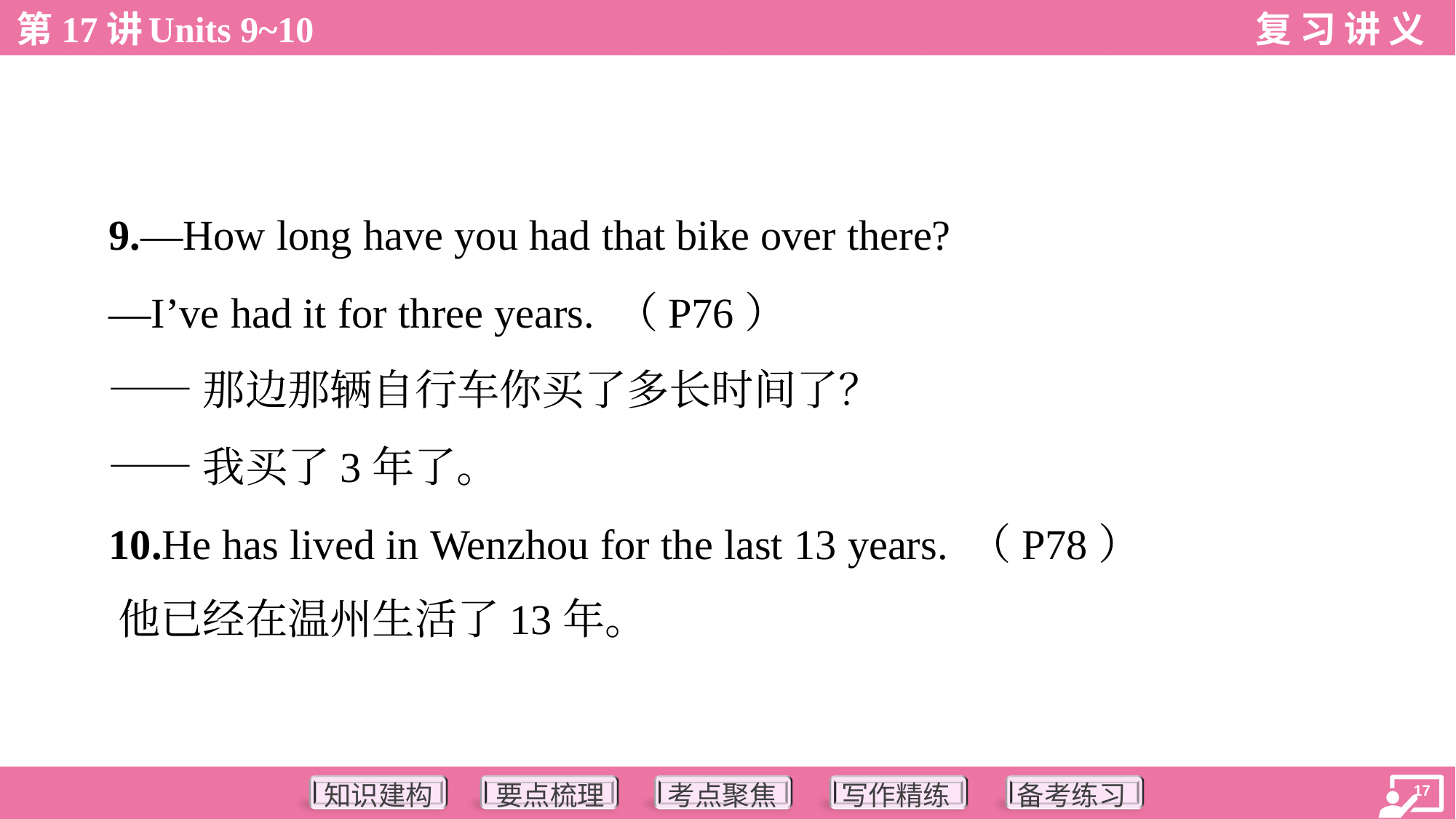

9.—How long have you had that bike over there?
    —I’ve had it for three years. （P76）
    ——那边那辆自行车你买了多长时间了？
    ——我买了3年了。
    10.He has lived in Wenzhou for the last 13 years. （P78）
    他已经在温州生活了13年。